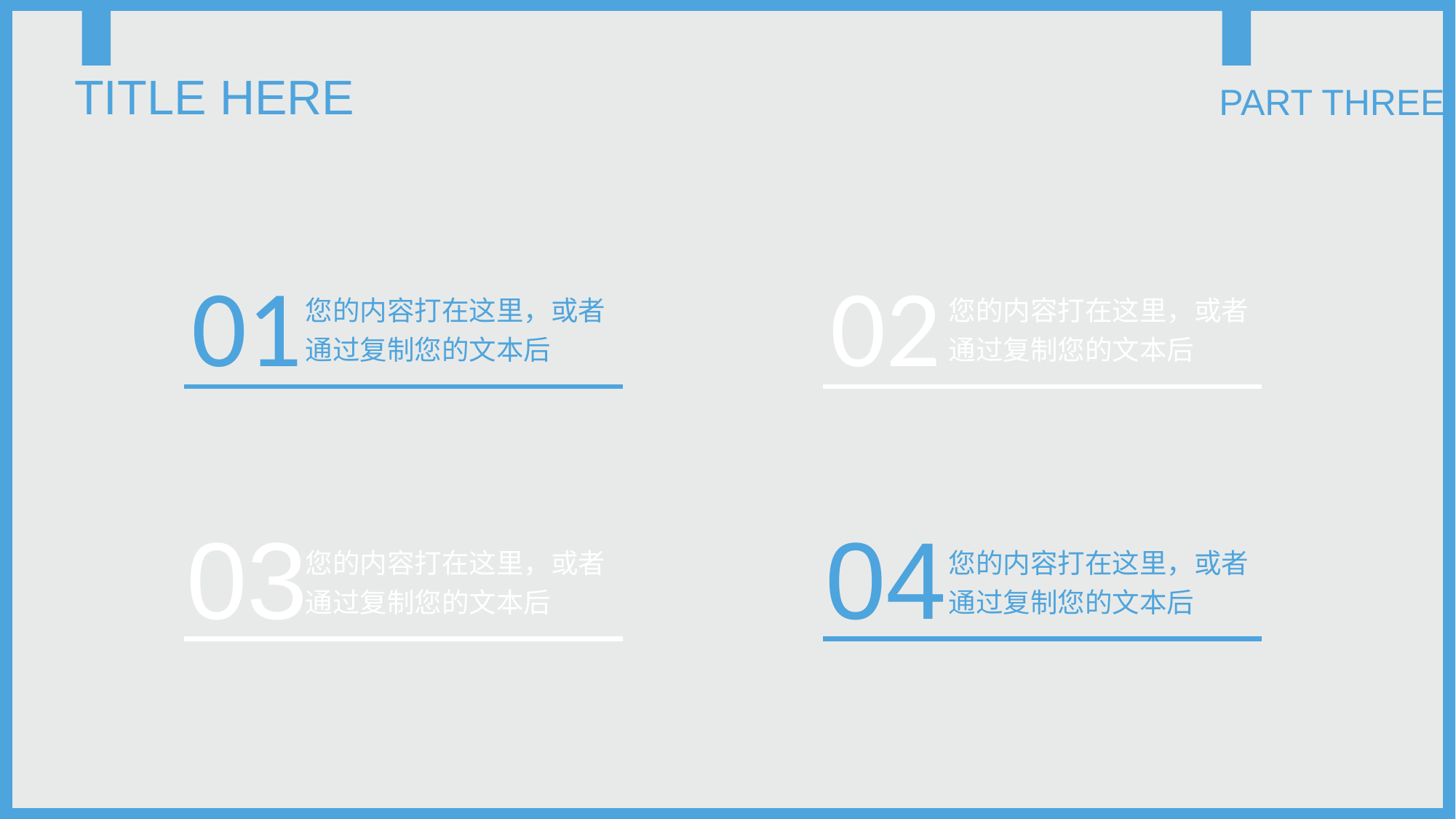

TITLE HERE
PART THREE
01
02
您的内容打在这里，或者通过复制您的文本后
您的内容打在这里，或者通过复制您的文本后
03
04
您的内容打在这里，或者通过复制您的文本后
您的内容打在这里，或者通过复制您的文本后